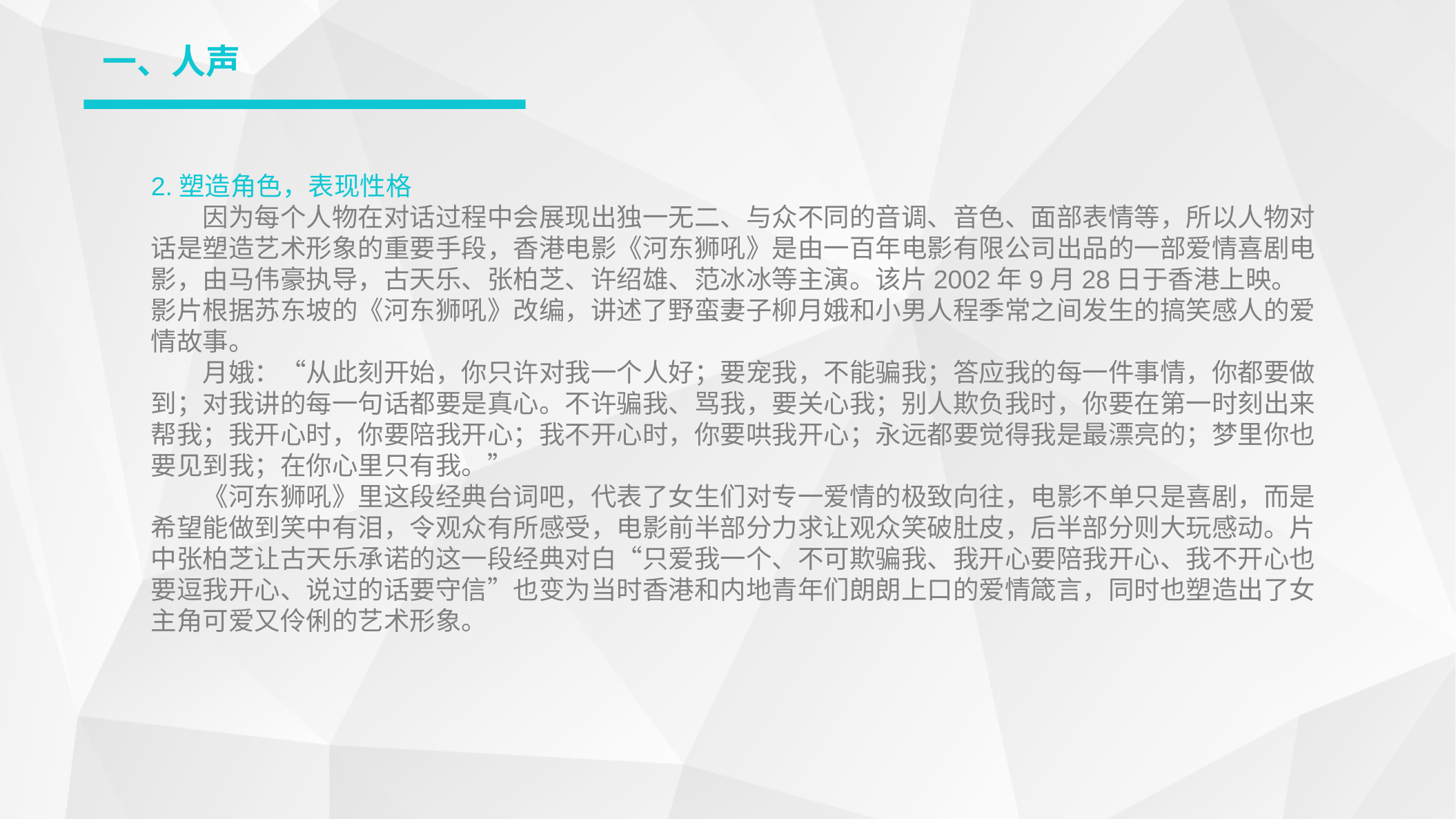

一、人声

2.塑造角色，表现性格
因为每个人物在对话过程中会展现出独一无二、与众不同的音调、音色、面部表情等，所以人物对话是塑造艺术形象的重要手段，香港电影《河东狮吼》是由一百年电影有限公司出品的一部爱情喜剧电影，由马伟豪执导，古天乐、张柏芝、许绍雄、范冰冰等主演。该片2002年9月28日于香港上映。影片根据苏东坡的《河东狮吼》改编，讲述了野蛮妻子柳月娥和小男人程季常之间发生的搞笑感人的爱情故事。
月娥：“从此刻开始，你只许对我一个人好；要宠我，不能骗我；答应我的每一件事情，你都要做到；对我讲的每一句话都要是真心。不许骗我、骂我，要关心我；别人欺负我时，你要在第一时刻出来帮我；我开心时，你要陪我开心；我不开心时，你要哄我开心；永远都要觉得我是最漂亮的；梦里你也要见到我；在你心里只有我。”
《河东狮吼》里这段经典台词吧，代表了女生们对专一爱情的极致向往，电影不单只是喜剧，而是希望能做到笑中有泪，令观众有所感受，电影前半部分力求让观众笑破肚皮，后半部分则大玩感动。片中张柏芝让古天乐承诺的这一段经典对白“只爱我一个、不可欺骗我、我开心要陪我开心、我不开心也要逗我开心、说过的话要守信”也变为当时香港和内地青年们朗朗上口的爱情箴言，同时也塑造出了女主角可爱又伶俐的艺术形象。